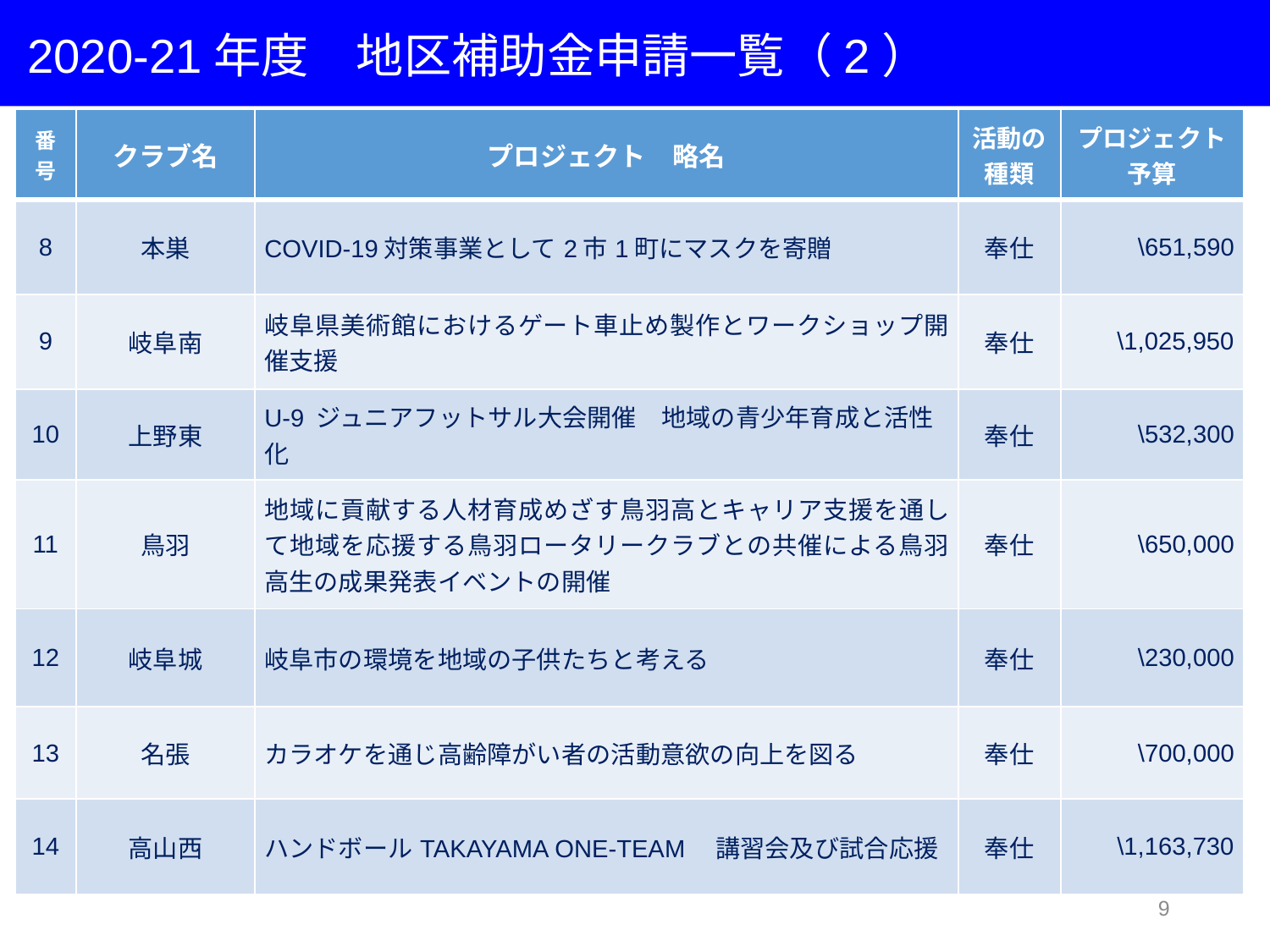

2020-21年度　地区補助金申請一覧（2）
| 番号 | クラブ名 | プロジェクト　略名 | 活動の 種類 | プロジェクト予算 |
| --- | --- | --- | --- | --- |
| 8 | 本巣 | COVID-19対策事業として2市1町にマスクを寄贈 | 奉仕 | \651,590 |
| 9 | 岐阜南 | 岐阜県美術館におけるゲート車止め製作とワークショップ開催支援 | 奉仕 | \1,025,950 |
| 10 | 上野東 | U-9 ジュニアフットサル大会開催　地域の青少年育成と活性化 | 奉仕 | \532,300 |
| 11 | 鳥羽 | 地域に貢献する人材育成めざす鳥羽高とキャリア支援を通して地域を応援する鳥羽ロータリークラブとの共催による鳥羽高生の成果発表イベントの開催 | 奉仕 | \650,000 |
| 12 | 岐阜城 | 岐阜市の環境を地域の子供たちと考える | 奉仕 | \230,000 |
| 13 | 名張 | カラオケを通じ高齢障がい者の活動意欲の向上を図る | 奉仕 | \700,000 |
| 14 | 高山西 | ハンドボールTAKAYAMA ONE-TEAM　講習会及び試合応援 | 奉仕 | \1,163,730 |
9